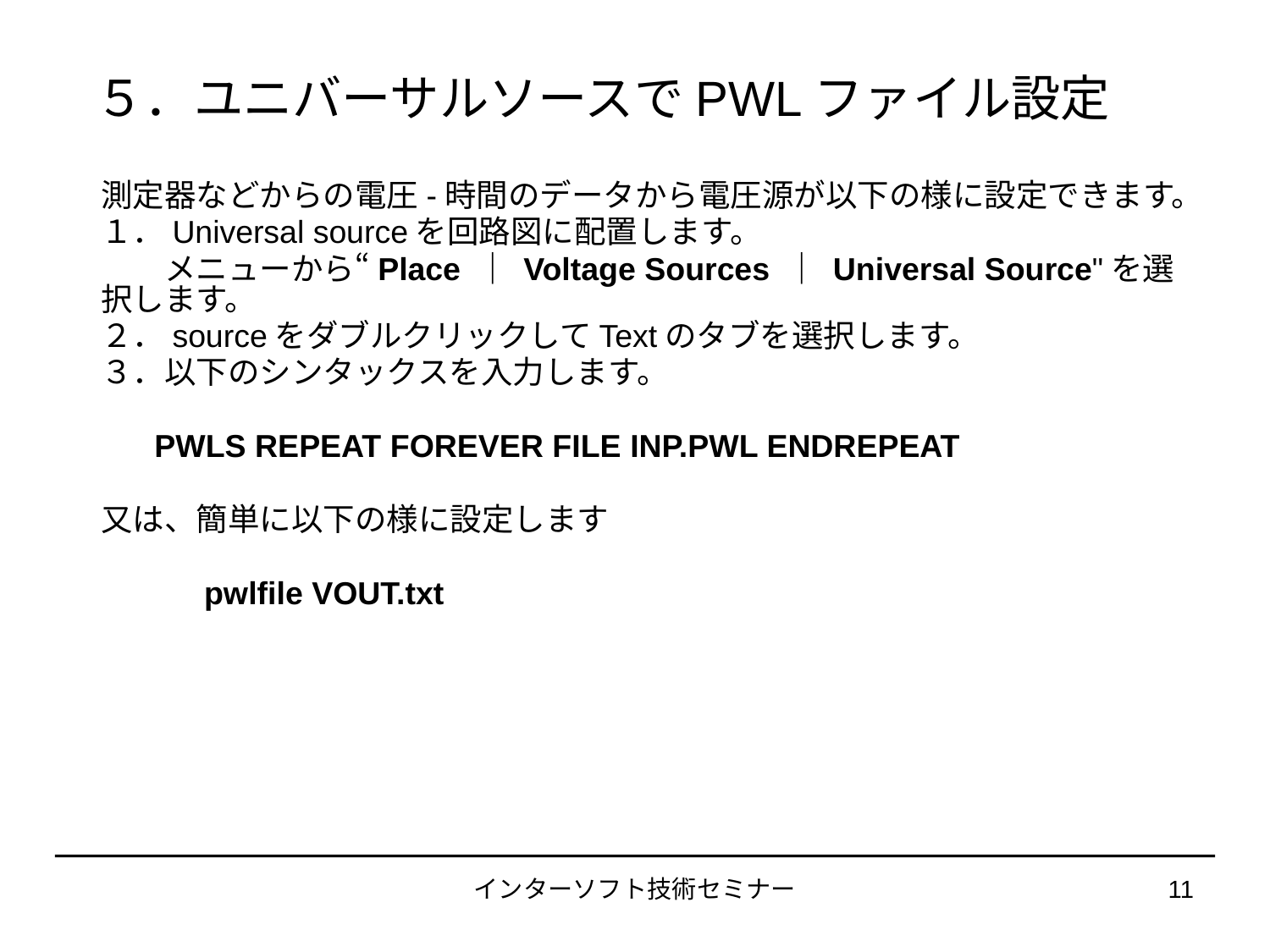

５．ユニバーサルソースでPWLファイル設定

測定器などからの電圧-時間のデータから電圧源が以下の様に設定できます。
１．Universal sourceを回路図に配置します。
　　メニューから“Place ｜ Voltage Sources ｜ Universal Source"を選択します。
２．sourceをダブルクリックしてTextのタブを選択します。
３．以下のシンタックスを入力します。

      PWLS REPEAT FOREVER FILE INP.PWL ENDREPEAT

又は、簡単に以下の様に設定します

　　　pwlfile VOUT.txt

インターソフト技術セミナー
11